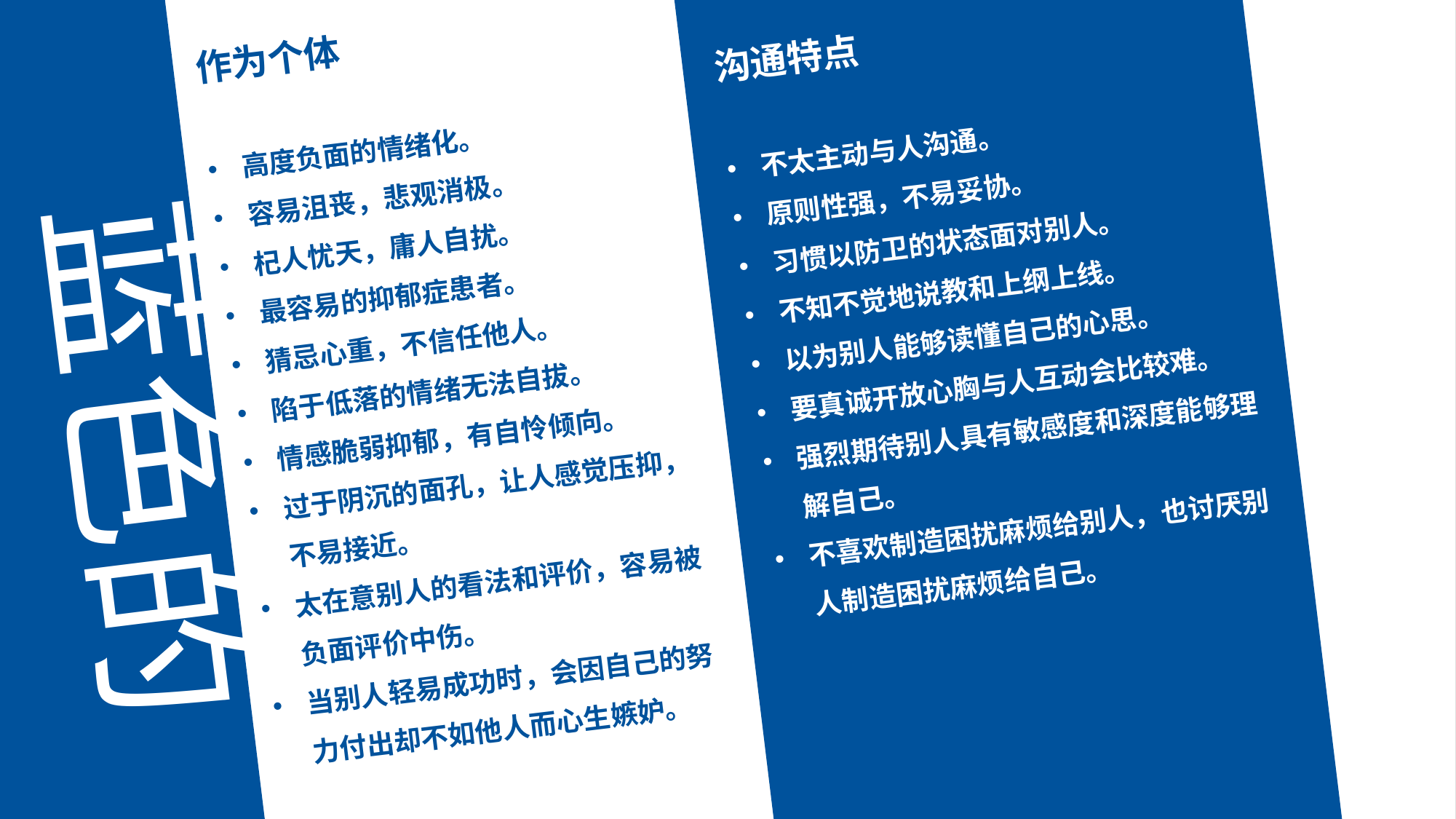

沟通特点

不太主动与人沟通。
原则性强，不易妥协。
习惯以防卫的状态面对别人。
不知不觉地说教和上纲上线。
以为别人能够读懂自己的心思。
要真诚开放心胸与人互动会比较难。
强烈期待别人具有敏感度和深度能够理解自己。
不喜欢制造困扰麻烦给别人，也讨厌别人制造困扰麻烦给自己。
作为个体

高度负面的情绪化。
容易沮丧，悲观消极。
杞人忧天，庸人自扰。
最容易的抑郁症患者。
猜忌心重，不信任他人。
陷于低落的情绪无法自拔。
情感脆弱抑郁，有自怜倾向。
过于阴沉的面孔，让人感觉压抑，不易接近。
太在意别人的看法和评价，容易被负面评价中伤。
当别人轻易成功时，会因自己的努力付出却不如他人而心生嫉妒。

蓝色的